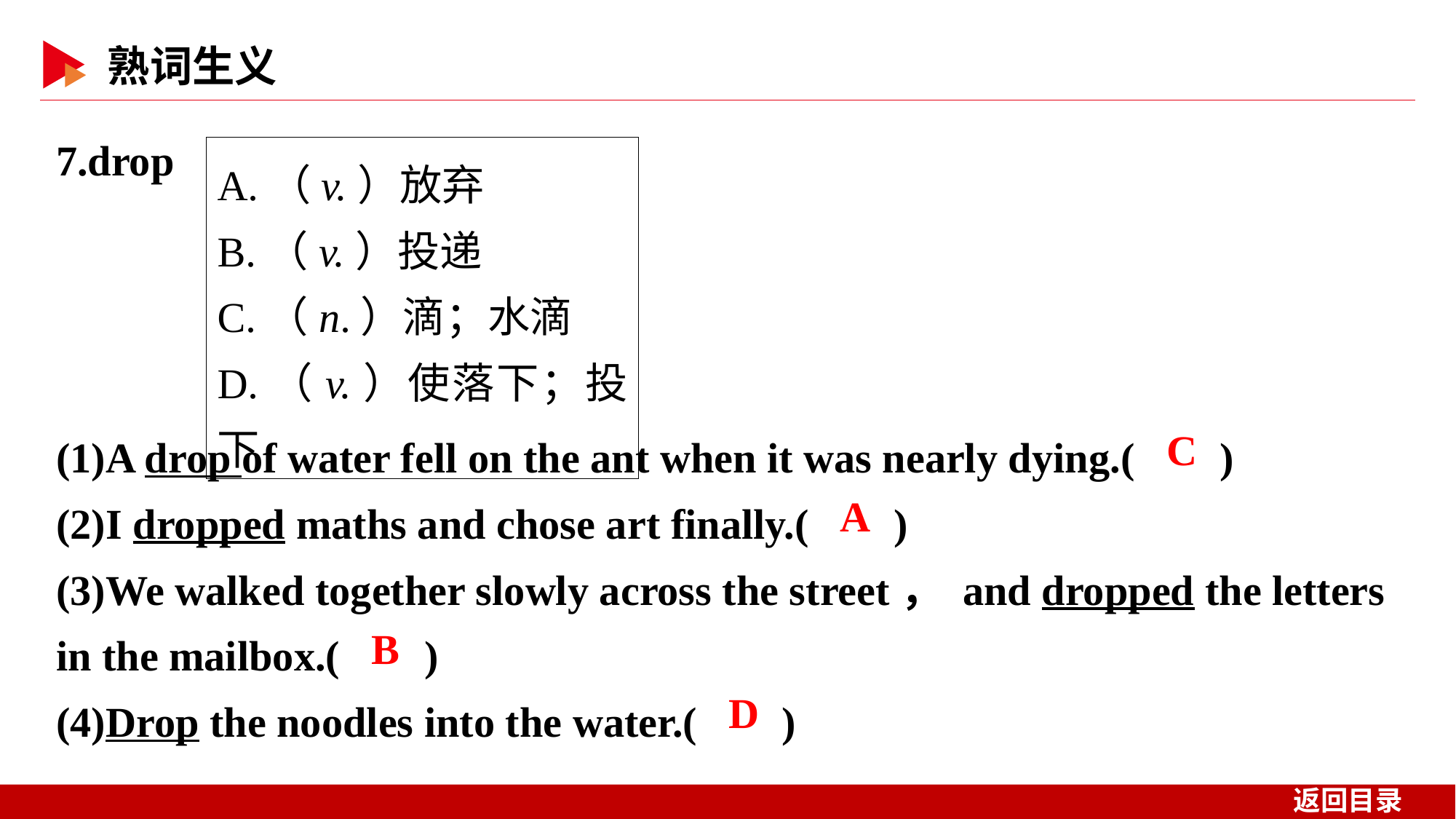

7.drop
A.（v.）放弃
B.（v.）投递
C.（n.）滴；水滴
D.（v.）使落下；投下
(1)A drop of water fell on the ant when it was nearly dying.(        )
(2)I dropped maths and chose art finally.(        )
(3)We walked together slowly across the street， and dropped the letters in the mailbox.(        )
(4)Drop the noodles into the water.(        )
   C
   A
   B
   D